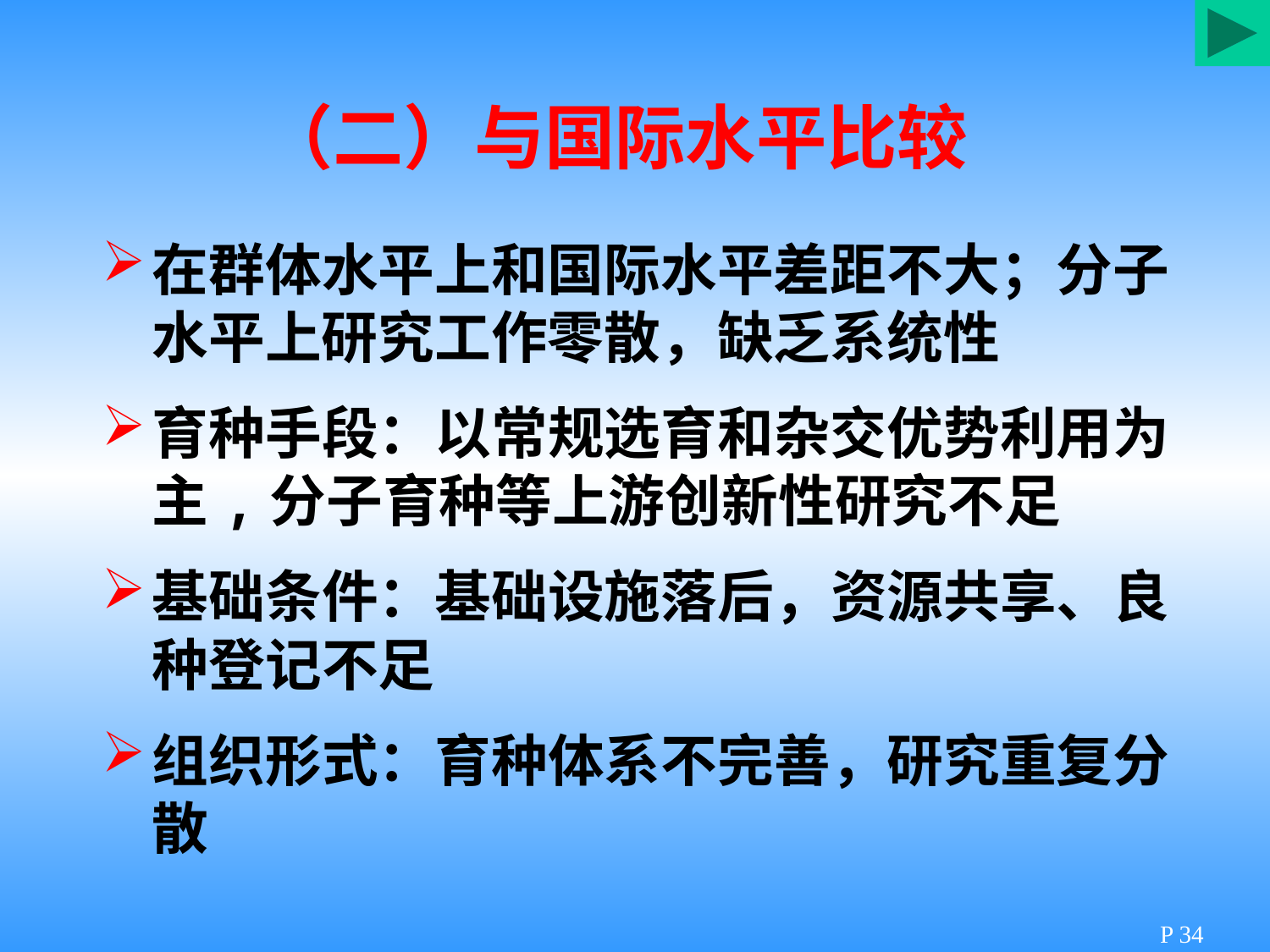

（二）与国际水平比较
在群体水平上和国际水平差距不大；分子水平上研究工作零散，缺乏系统性
育种手段：以常规选育和杂交优势利用为主,分子育种等上游创新性研究不足
基础条件：基础设施落后，资源共享、良种登记不足
组织形式：育种体系不完善，研究重复分散
P 34